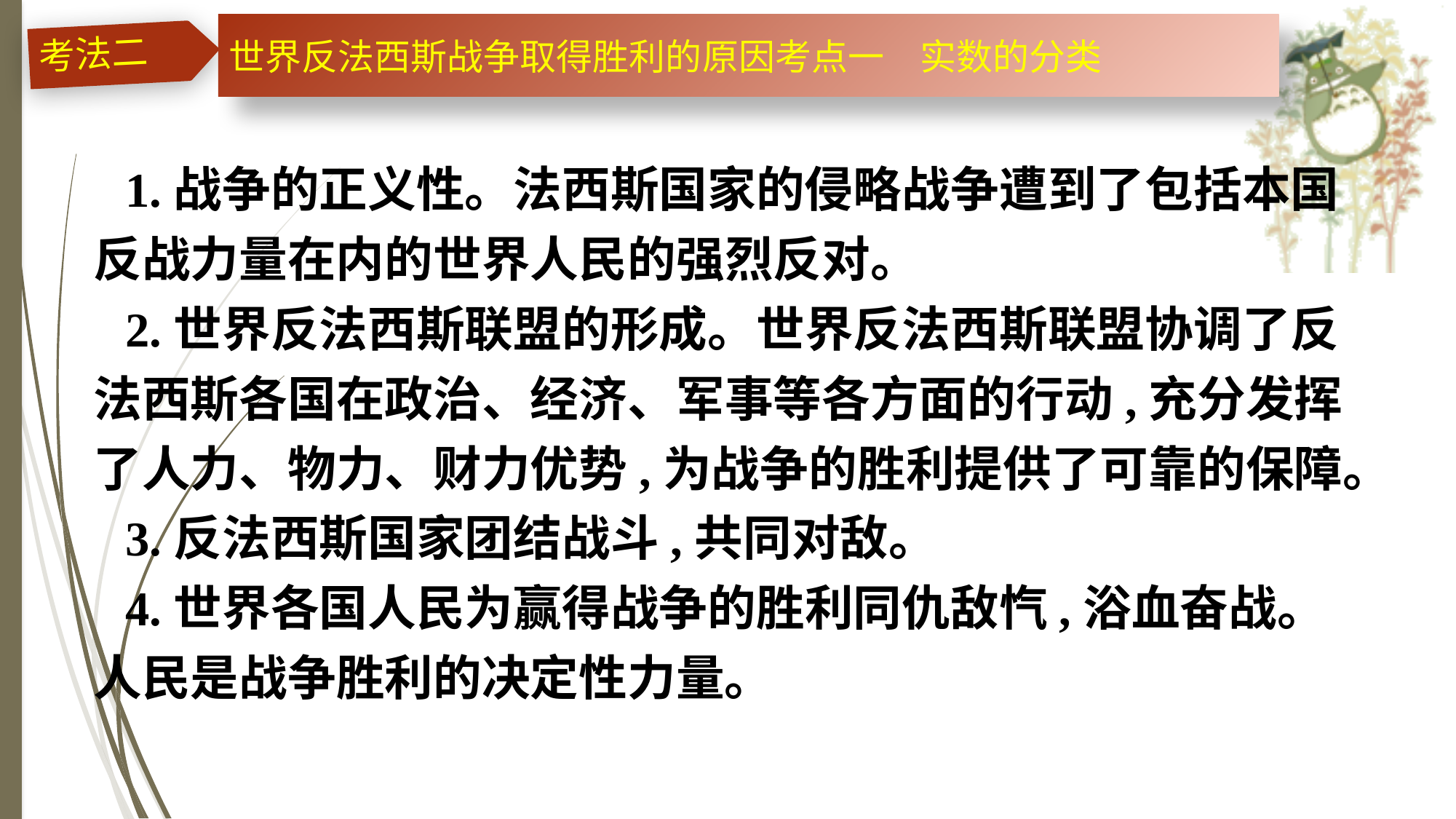

世界反法西斯战争取得胜利的原因考点一　实数的分类
考法二
1.战争的正义性。法西斯国家的侵略战争遭到了包括本国反战力量在内的世界人民的强烈反对。
2.世界反法西斯联盟的形成。世界反法西斯联盟协调了反法西斯各国在政治、经济、军事等各方面的行动,充分发挥了人力、物力、财力优势,为战争的胜利提供了可靠的保障。
3.反法西斯国家团结战斗,共同对敌。
4.世界各国人民为赢得战争的胜利同仇敌忾,浴血奋战。人民是战争胜利的决定性力量。